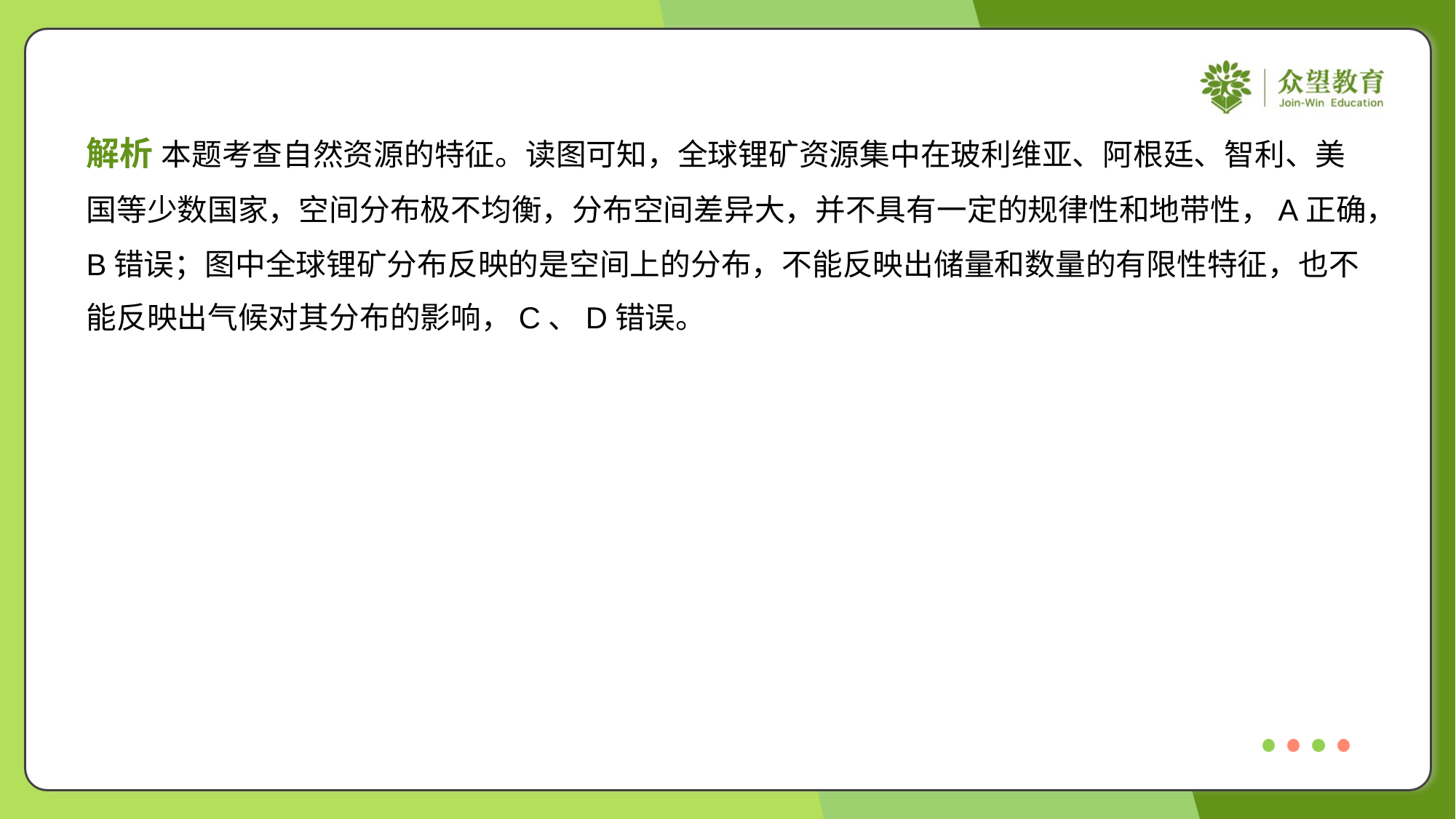

解析 本题考查自然资源的特征。读图可知，全球锂矿资源集中在玻利维亚、阿根廷、智利、美
国等少数国家，空间分布极不均衡，分布空间差异大，并不具有一定的规律性和地带性，A正确，
B错误；图中全球锂矿分布反映的是空间上的分布，不能反映出储量和数量的有限性特征，也不
能反映出气候对其分布的影响，C、D错误。